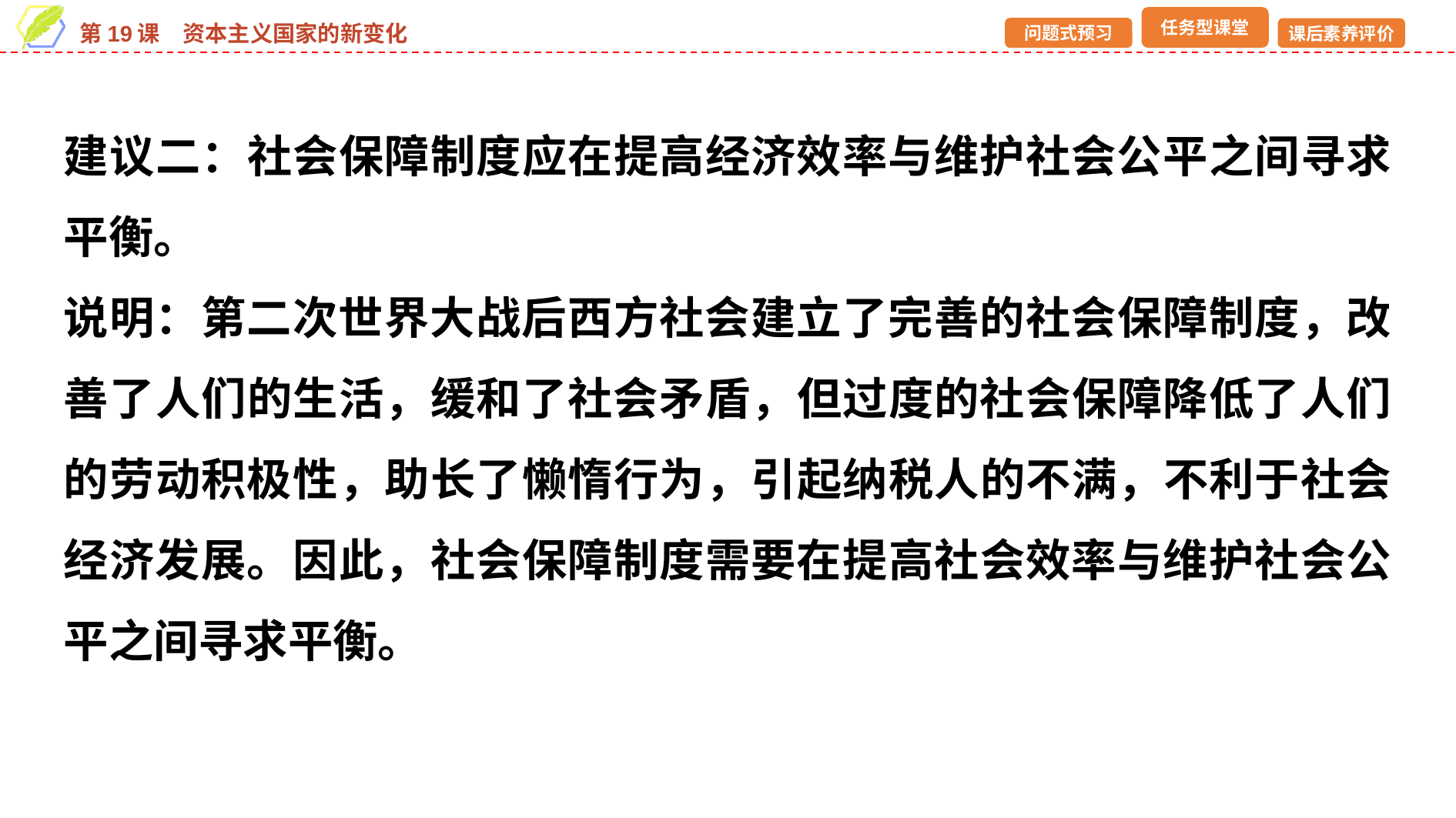

建议二：社会保障制度应在提高经济效率与维护社会公平之间寻求平衡。
说明：第二次世界大战后西方社会建立了完善的社会保障制度，改善了人们的生活，缓和了社会矛盾，但过度的社会保障降低了人们的劳动积极性，助长了懒惰行为，引起纳税人的不满，不利于社会经济发展。因此，社会保障制度需要在提高社会效率与维护社会公平之间寻求平衡。